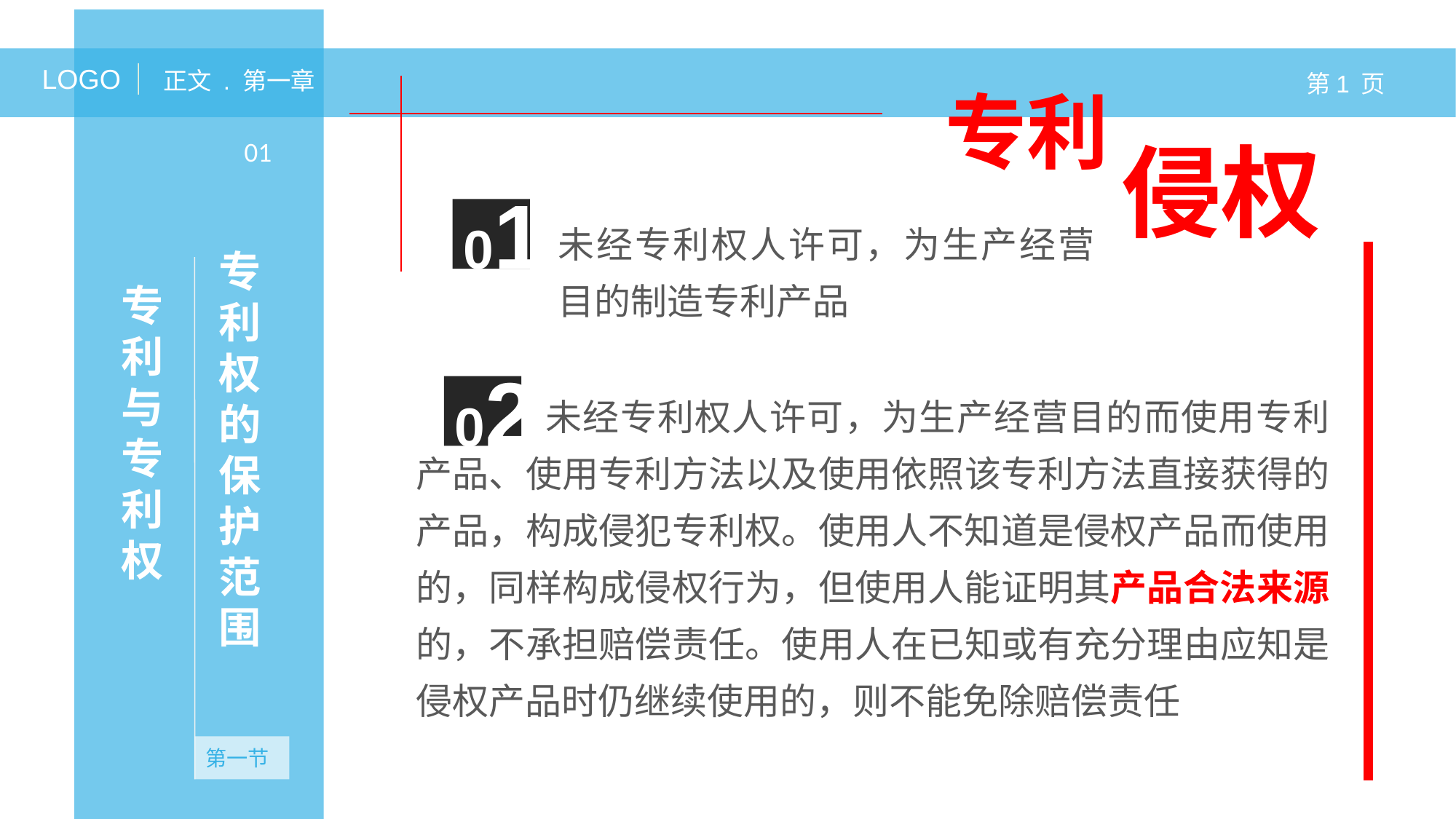

LOGO
正文 . 第一章

第1 页
专利
专利权的保护范围
侵权
01
01

未经专利权人许可，为生产经营目的制造专利产品

专利与专利权
02

             未经专利权人许可，为生产经营目的而使用专利产品、使用专利方法以及使用依照该专利方法直接获得的产品，构成侵犯专利权。使用人不知道是侵权产品而使用的，同样构成侵权行为，但使用人能证明其产品合法来源的，不承担赔偿责任。使用人在已知或有充分理由应知是侵权产品时仍继续使用的，则不能免除赔偿责任
第一节